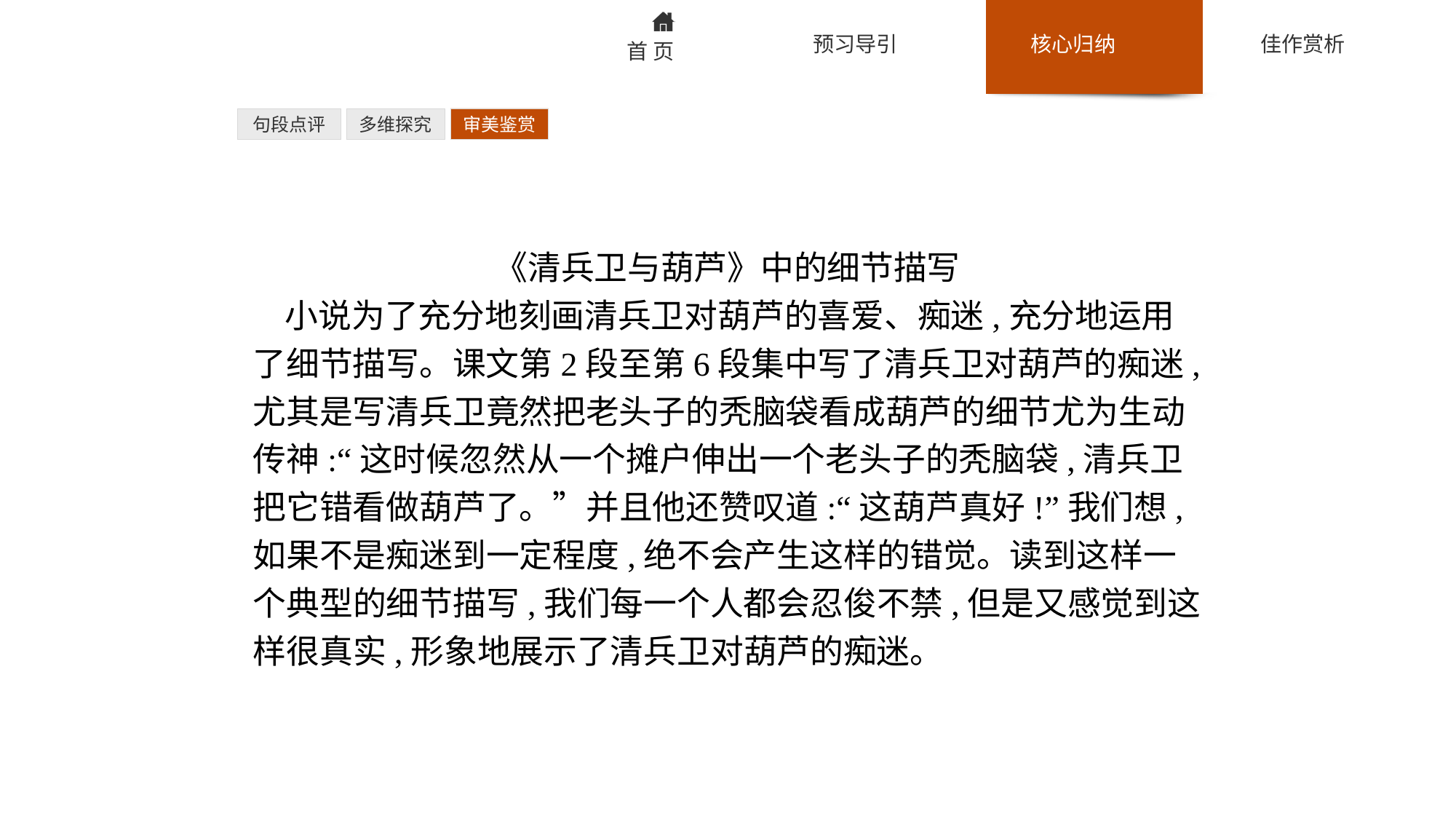

句段点评
多维探究
审美鉴赏
《清兵卫与葫芦》中的细节描写
小说为了充分地刻画清兵卫对葫芦的喜爱、痴迷,充分地运用了细节描写。课文第2段至第6段集中写了清兵卫对葫芦的痴迷,尤其是写清兵卫竟然把老头子的秃脑袋看成葫芦的细节尤为生动传神:“这时候忽然从一个摊户伸出一个老头子的秃脑袋,清兵卫把它错看做葫芦了。”并且他还赞叹道:“这葫芦真好!”我们想,如果不是痴迷到一定程度,绝不会产生这样的错觉。读到这样一个典型的细节描写,我们每一个人都会忍俊不禁,但是又感觉到这样很真实,形象地展示了清兵卫对葫芦的痴迷。